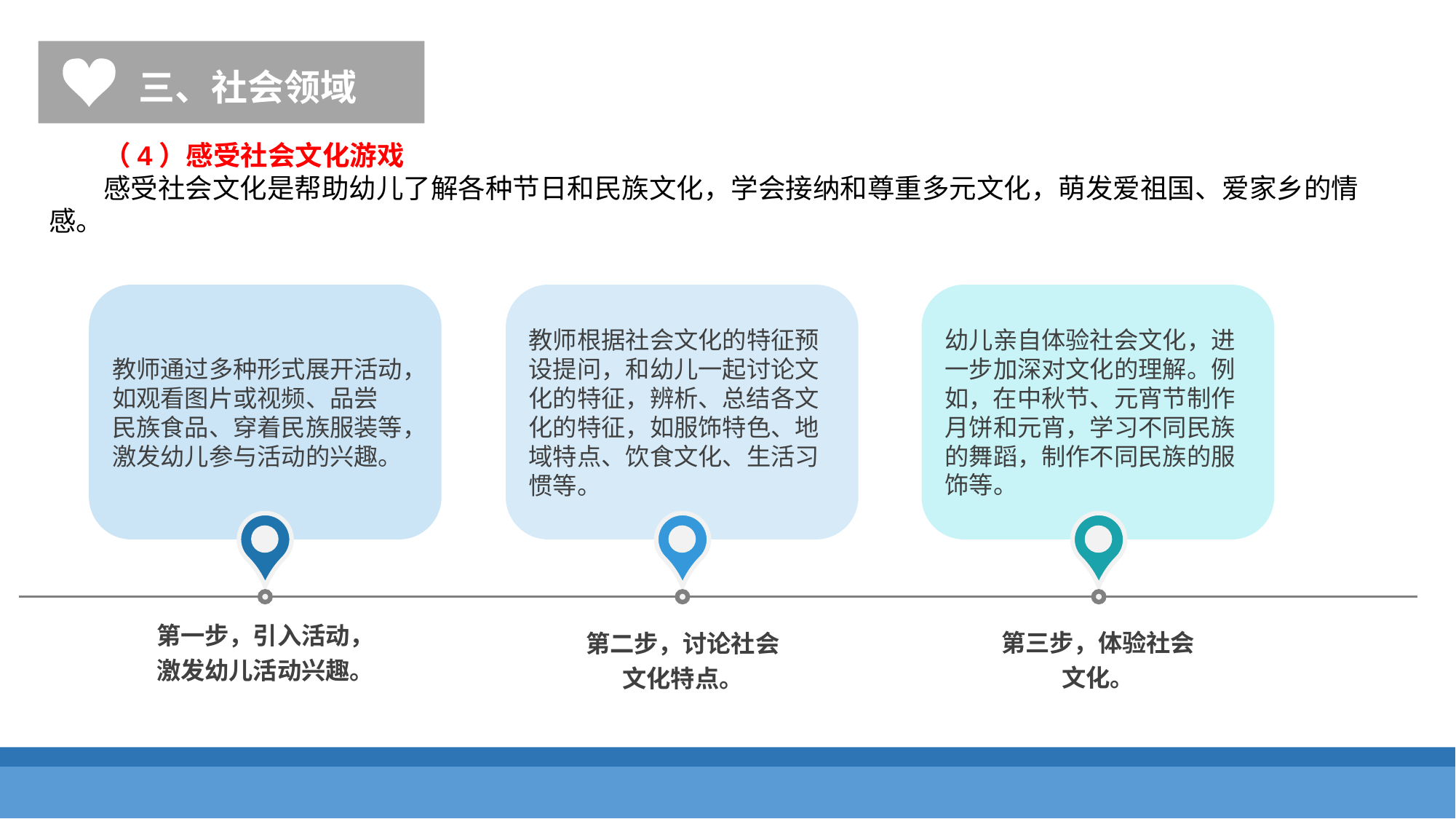

三、社会领域
（4）感受社会文化游戏
感受社会文化是帮助幼儿了解各种节日和民族文化，学会接纳和尊重多元文化，萌发爱祖国、爱家乡的情感。
教师通过多种形式展开活动，如观看图片或视频、品尝
民族食品、穿着民族服装等，激发幼儿参与活动的兴趣。
教师根据社会文化的特征预设提问，和幼儿一起讨论文化的特征，辨析、总结各文化的特征，如服饰特色、地域特点、饮食文化、生活习惯等。
幼儿亲自体验社会文化，进一步加深对文化的理解。例如，在中秋节、元宵节制作月饼和元宵，学习不同民族的舞蹈，制作不同民族的服饰等。

第一步，引入活动，激发幼儿活动兴趣。
第三步，体验社会文化。
第二步，讨论社会文化特点。